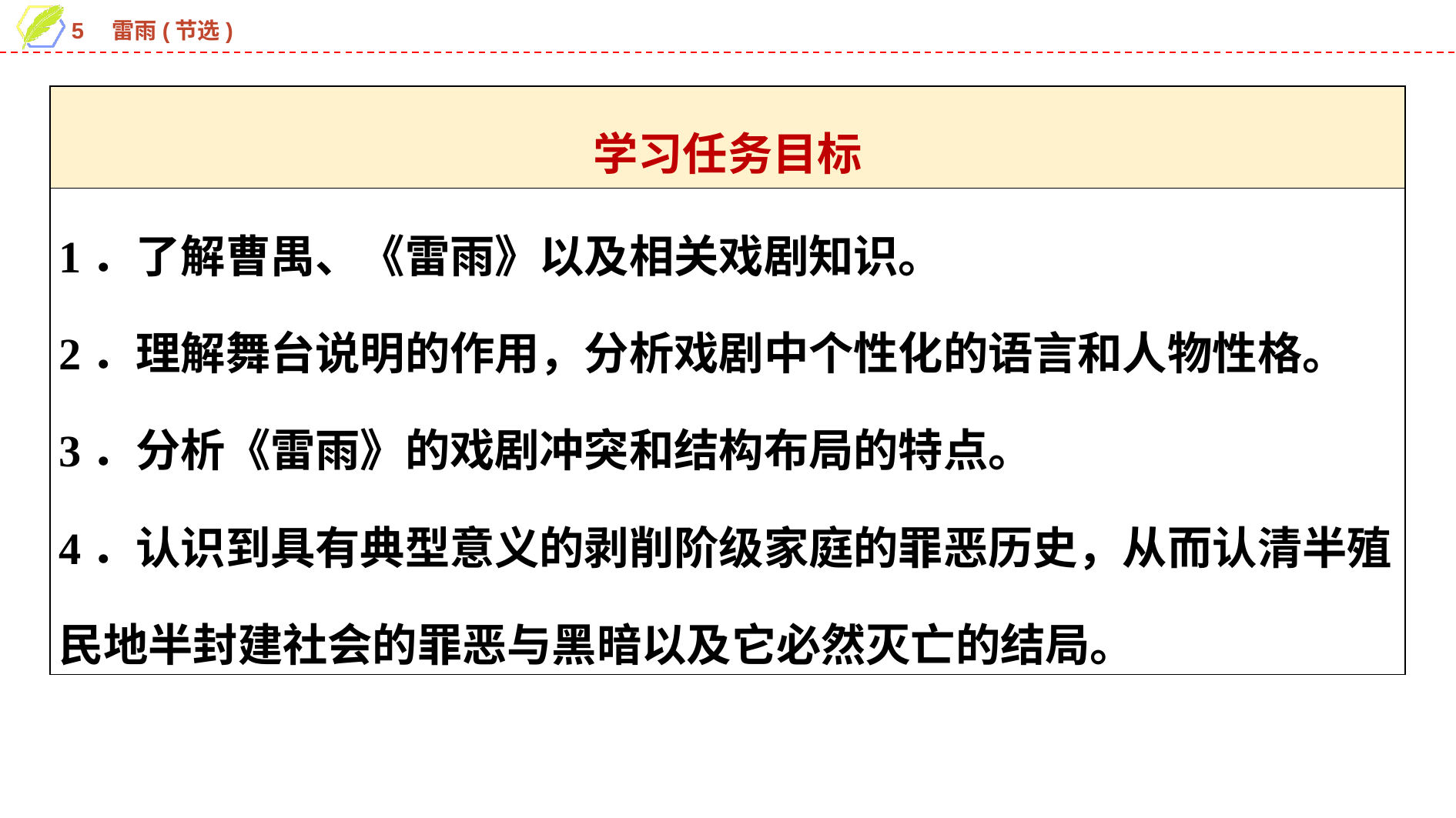

| 学习任务目标 |
| --- |
| 1．了解曹禺、《雷雨》以及相关戏剧知识。 2．理解舞台说明的作用，分析戏剧中个性化的语言和人物性格。 3．分析《雷雨》的戏剧冲突和结构布局的特点。 4．认识到具有典型意义的剥削阶级家庭的罪恶历史，从而认清半殖民地半封建社会的罪恶与黑暗以及它必然灭亡的结局。 |